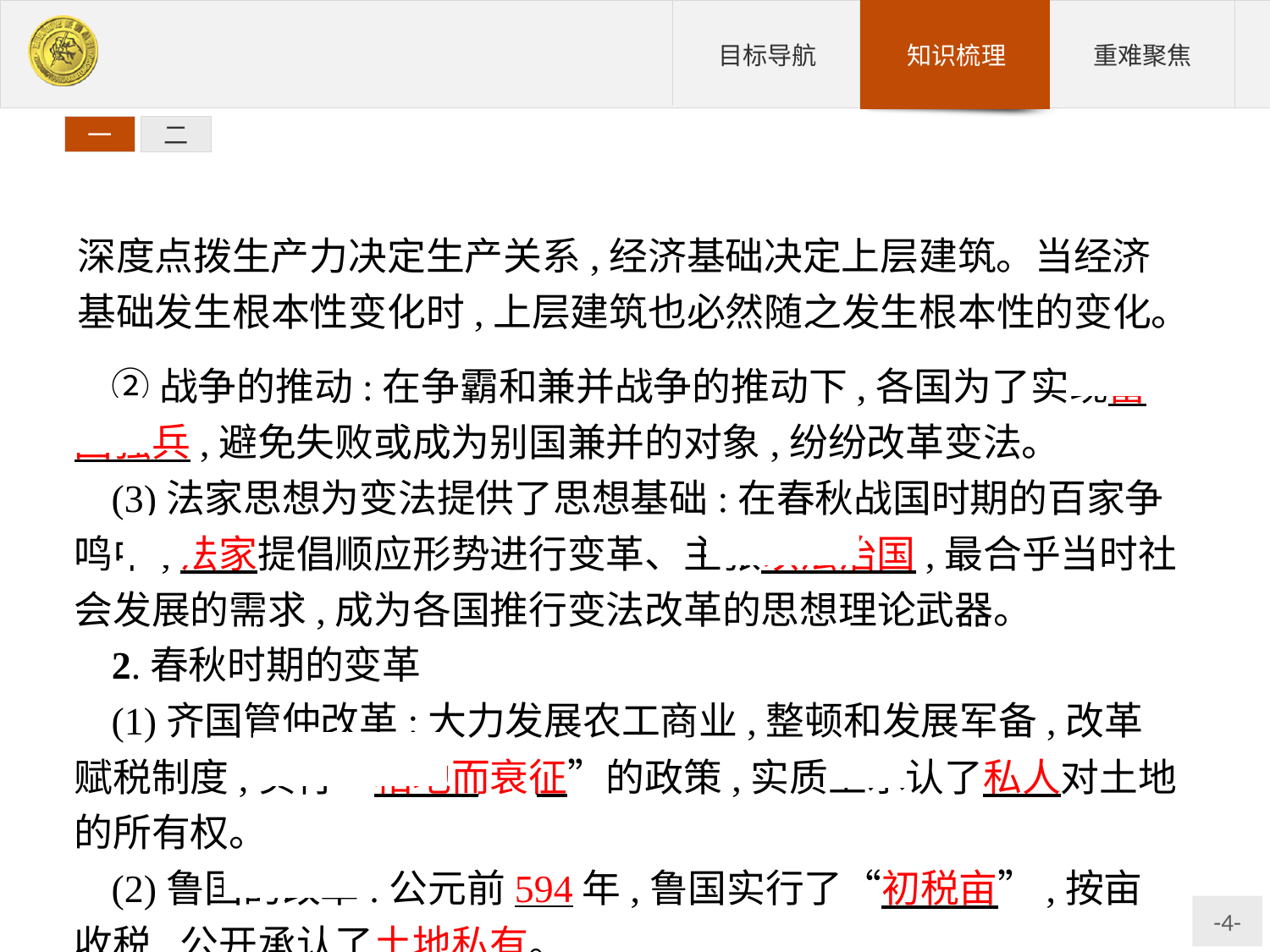

一
二
深度点拨生产力决定生产关系,经济基础决定上层建筑。当经济基础发生根本性变化时,上层建筑也必然随之发生根本性的变化。

②战争的推动:在争霸和兼并战争的推动下,各国为了实现富国强兵,避免失败或成为别国兼并的对象,纷纷改革变法。
(3)法家思想为变法提供了思想基础:在春秋战国时期的百家争鸣中,法家提倡顺应形势进行变革、主张以法治国,最合乎当时社会发展的需求,成为各国推行变法改革的思想理论武器。
2.春秋时期的变革
(1)齐国管仲改革:大力发展农工商业,整顿和发展军备,改革赋税制度,实行“相地而衰征”的政策,实质上承认了私人对土地的所有权。
(2)鲁国的改革:公元前594年,鲁国实行了“初税亩”,按亩收税,公开承认了土地私有。